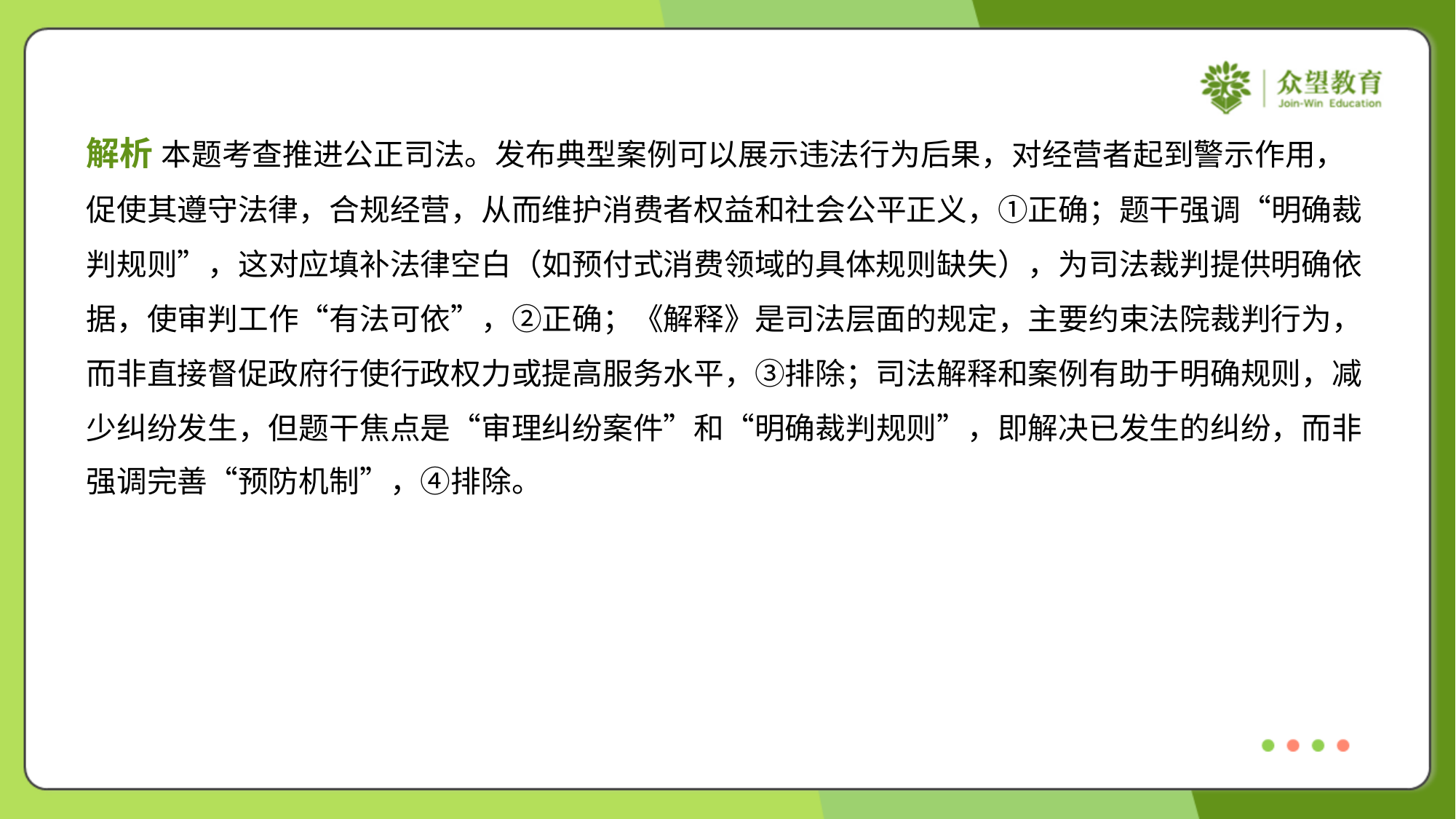

解析 本题考查推进公正司法。发布典型案例可以展示违法行为后果，对经营者起到警示作用，
促使其遵守法律，合规经营，从而维护消费者权益和社会公平正义，①正确；题干强调“明确裁
判规则”，这对应填补法律空白（如预付式消费领域的具体规则缺失），为司法裁判提供明确依
据，使审判工作“有法可依”，②正确；《解释》是司法层面的规定，主要约束法院裁判行为，
而非直接督促政府行使行政权力或提高服务水平，③排除；司法解释和案例有助于明确规则，减
少纠纷发生，但题干焦点是“审理纠纷案件”和“明确裁判规则”，即解决已发生的纠纷，而非
强调完善“预防机制”，④排除。